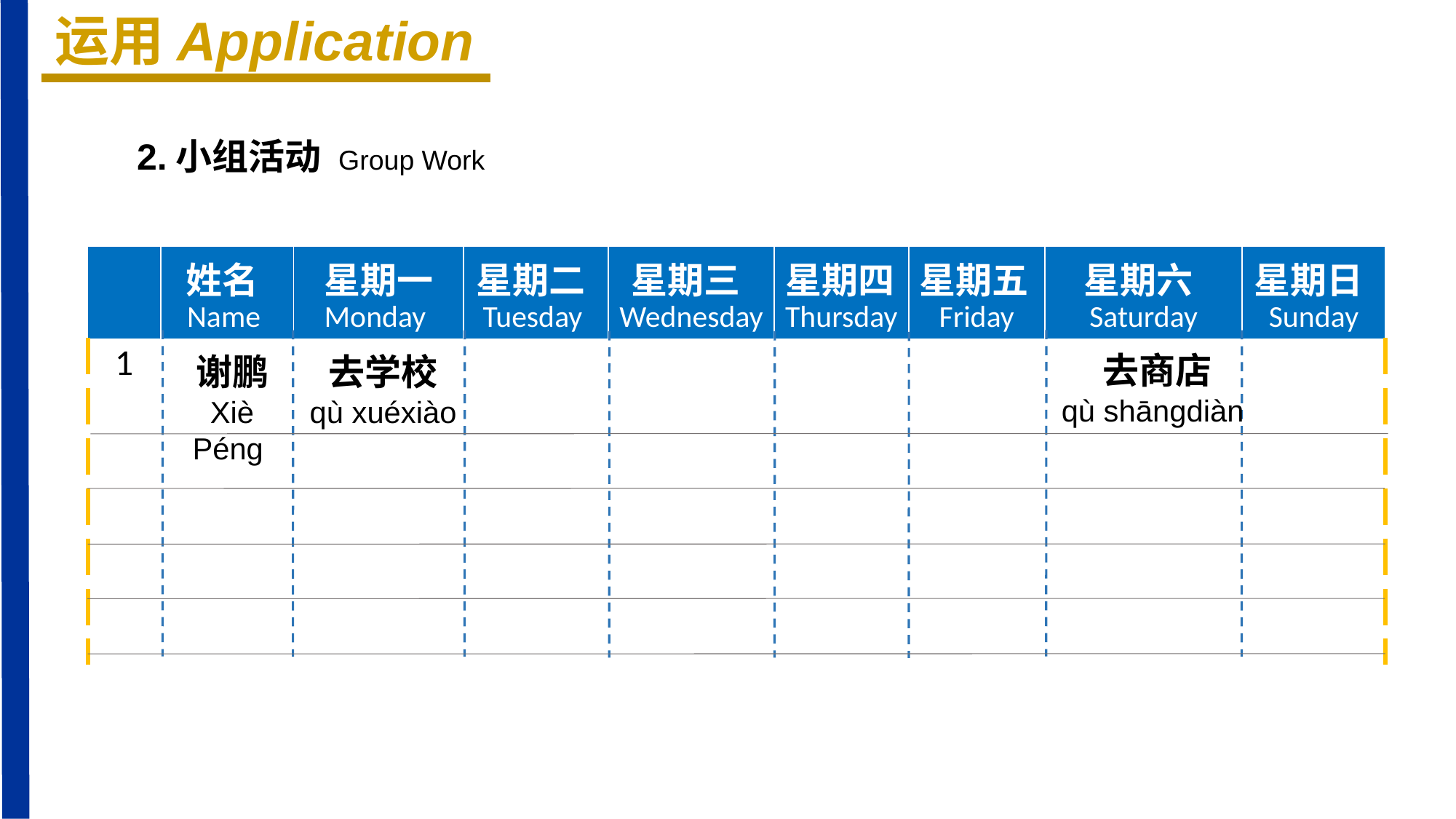

运用Application
2.小组活动 Group Work
|  | 姓名Name | 星期一 Monday | 星期二Tuesday | 星期三Wednesday | 星期四Thursday | 星期五Friday | 星期六Saturday | 星期日Sunday |
| --- | --- | --- | --- | --- | --- | --- | --- | --- |
| 1 |  |  |  |  |  |  |  |  |
|  |  |  |  |  |  |  |  |  |
|  |  |  |  |  |  |  |  |  |
|  |  |  |  |  |  |  |  |  |
|  |  |  |  |  |  |  |  |  |
去商店
qù shānɡdiàn

谢鹏
Xiè Pénɡ
去学校
qù xuéxiào